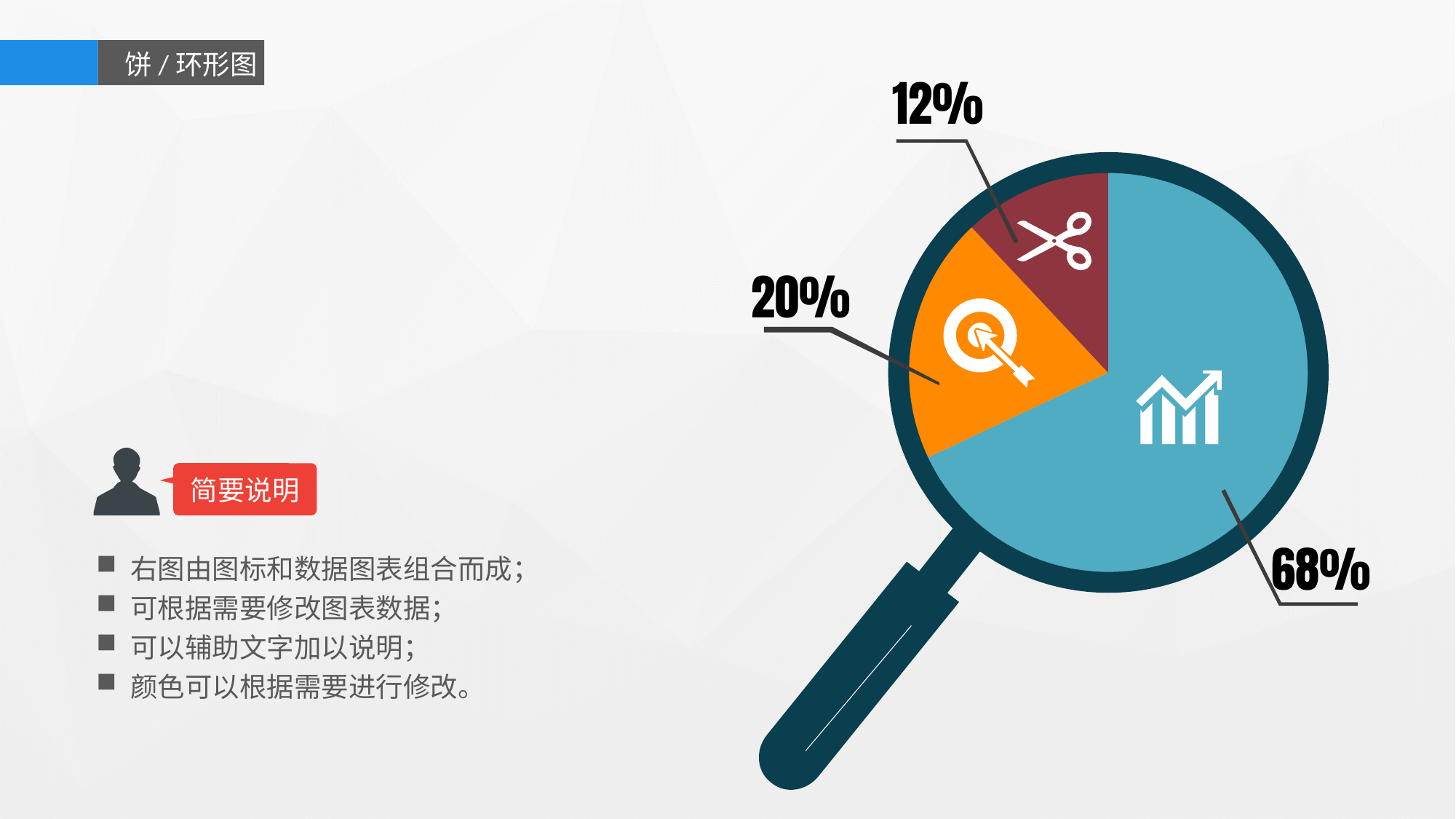

饼/环形图
12%

### Chart

| Category | 销售额 |
|---|---|
| 第一季度 | 0.68 |
| 第二季度 | 0.2 |
| 第三季度 | 0.12 |

20%

简要说明

68%
右图由图标和数据图表组合而成；
可根据需要修改图表数据；
可以辅助文字加以说明；
颜色可以根据需要进行修改。